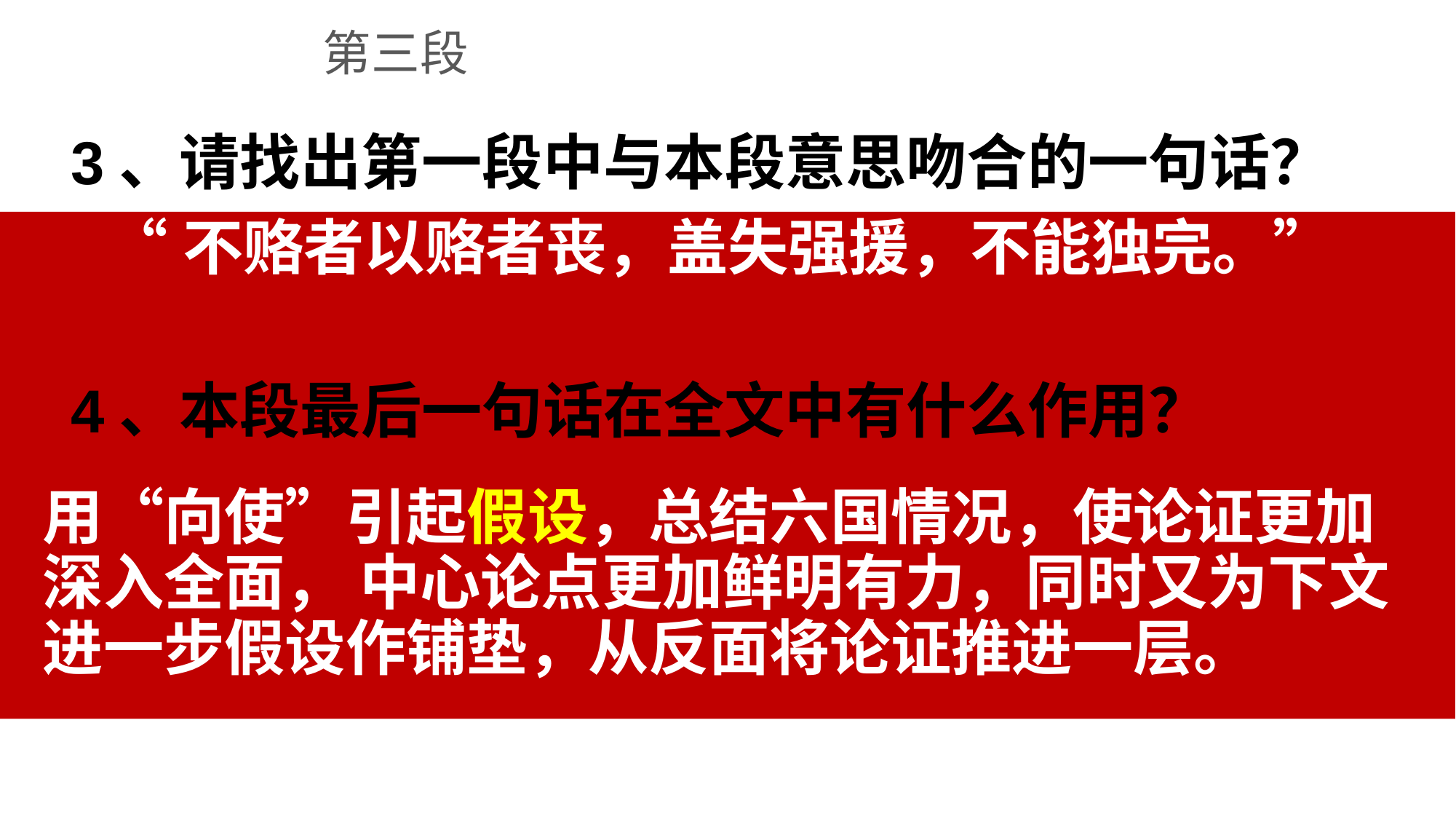

第三段
3、请找出第一段中与本段意思吻合的一句话？
“不赂者以赂者丧，盖失强援，不能独完。”
4、本段最后一句话在全文中有什么作用？
用“向使”引起假设，总结六国情况，使论证更加深入全面， 中心论点更加鲜明有力，同时又为下文进一步假设作铺垫，从反面将论证推进一层。